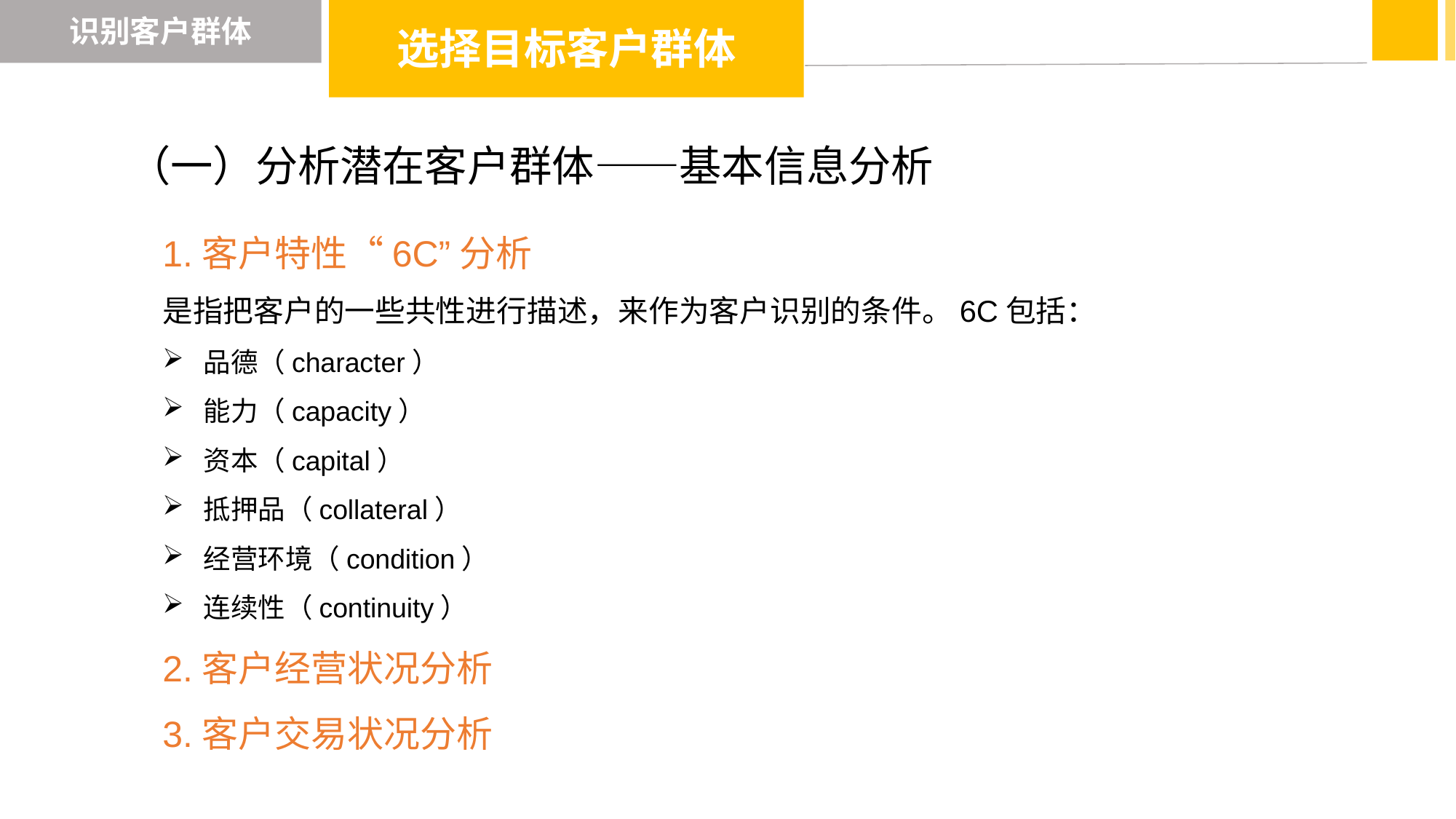

识别客户群体
选择目标客户群体
（一）分析潜在客户群体——基本信息分析
1.客户特性“6C”分析
是指把客户的一些共性进行描述，来作为客户识别的条件。6C包括：
品德（character）
能力（capacity）
资本（capital）
抵押品（collateral）
经营环境（condition）
连续性（continuity）
2.客户经营状况分析
3.客户交易状况分析